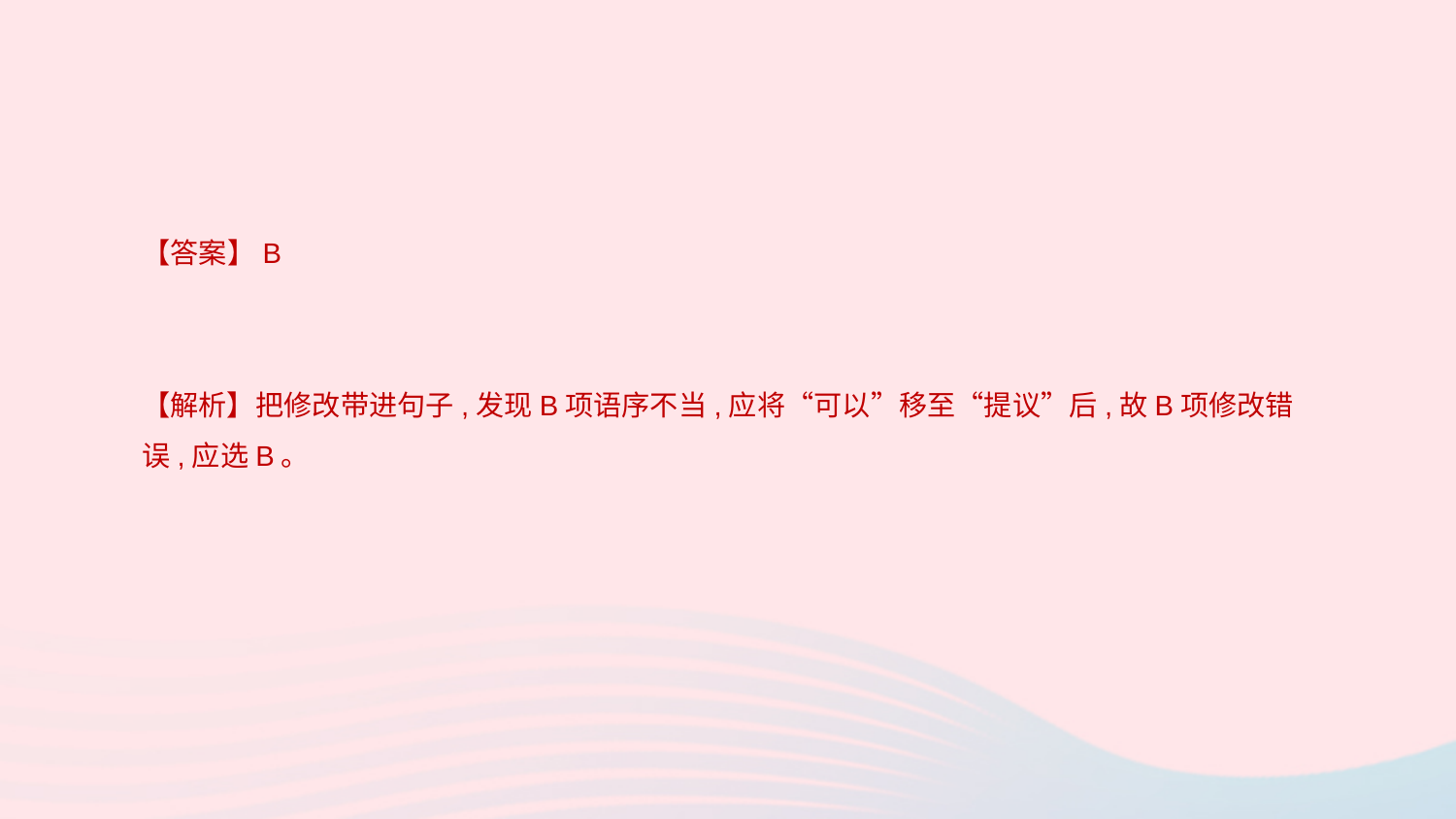

【答案】B
【解析】把修改带进句子,发现B项语序不当,应将“可以”移至“提议”后,故B项修改错误,应选B。